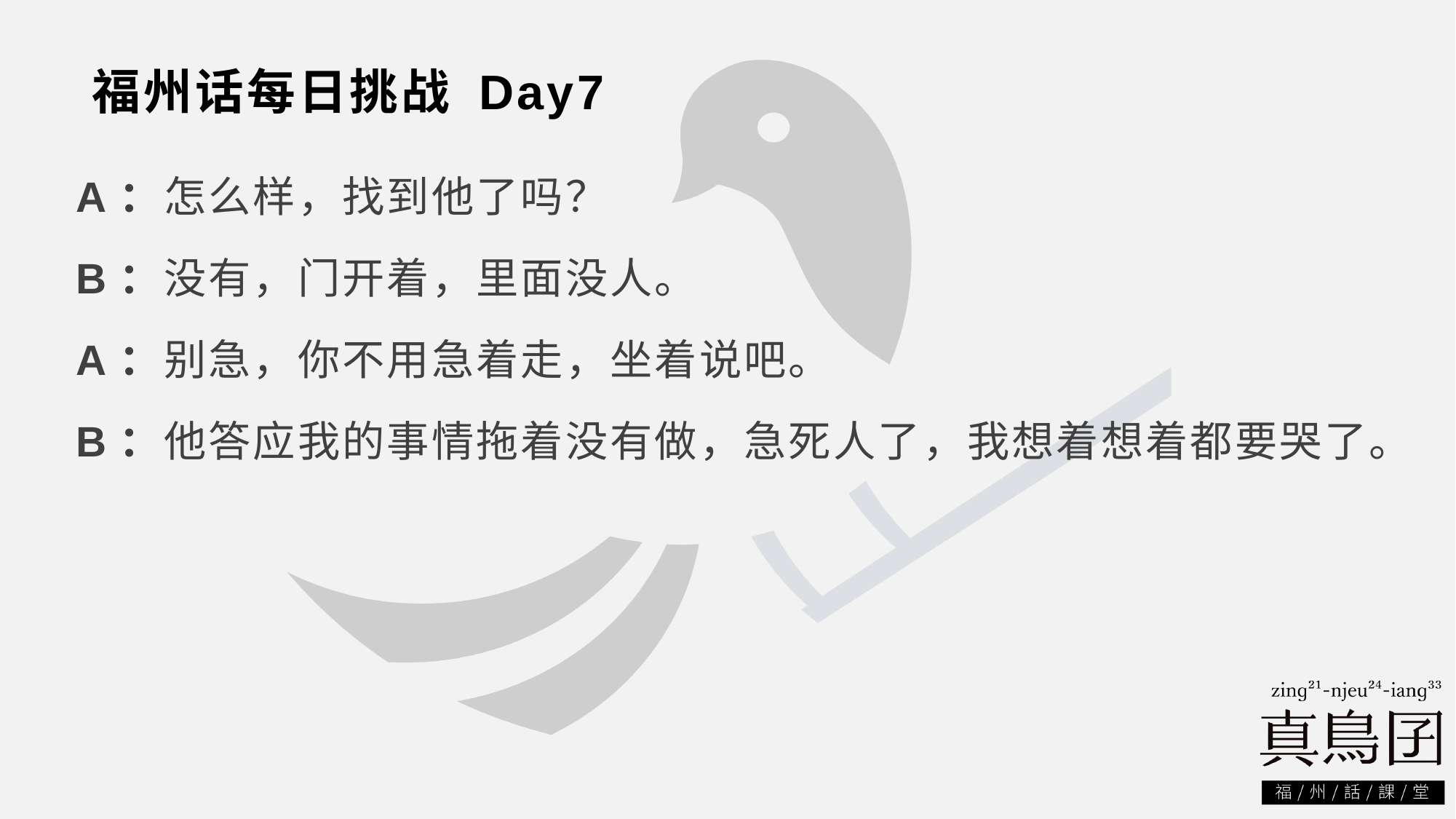

# 福州话每日挑战 Day7
A：怎么样，找到他了吗？
B：没有，门开着，里面没人。
A：别急，你不用急着走，坐着说吧。
B：他答应我的事情拖着没有做，急死人了，我想着想着都要哭了。